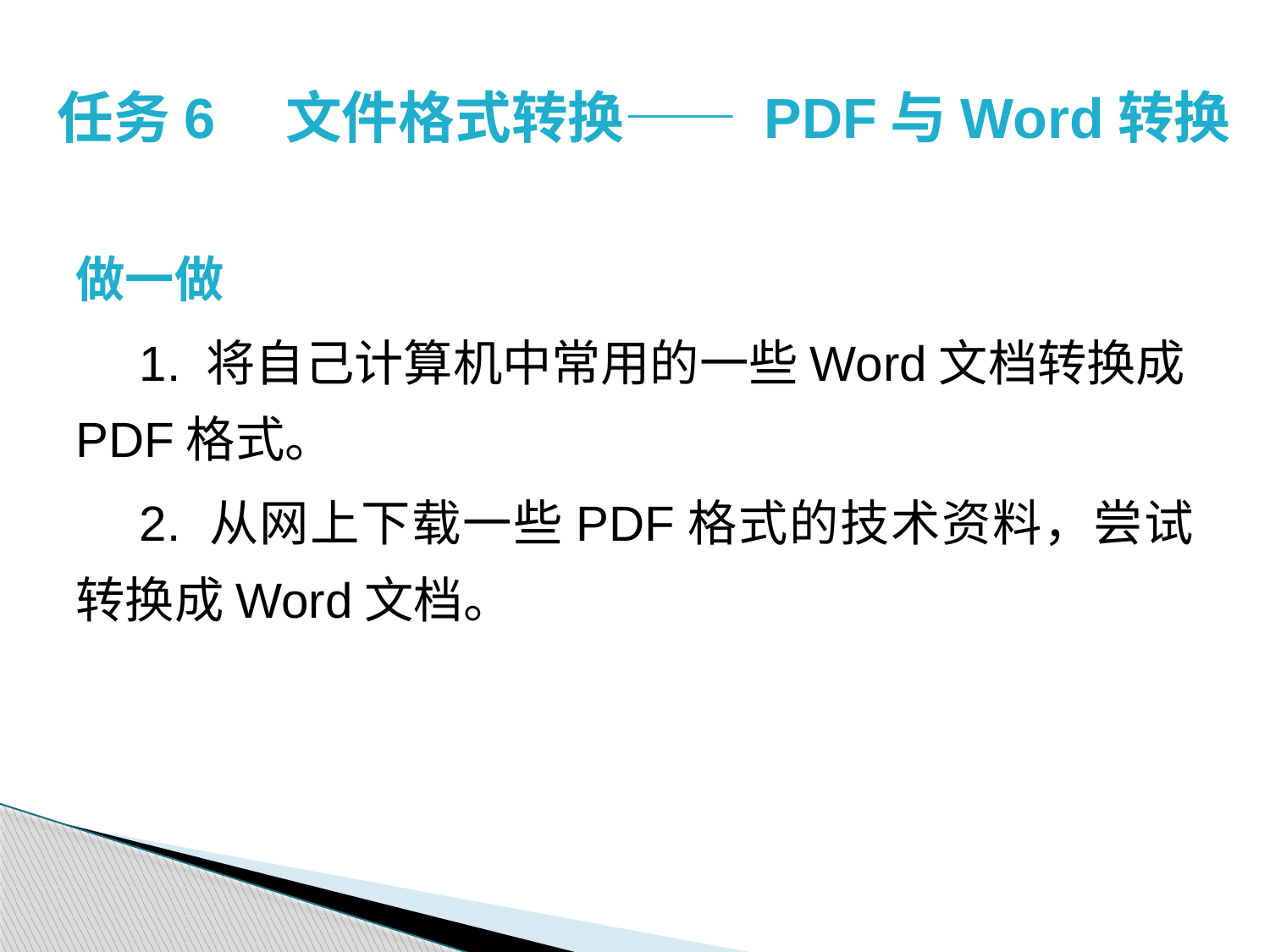

# 任务6　文件格式转换—— PDF与Word转换
做一做
1. 将自己计算机中常用的一些Word文档转换成PDF格式。
2. 从网上下载一些PDF格式的技术资料，尝试转换成Word文档。